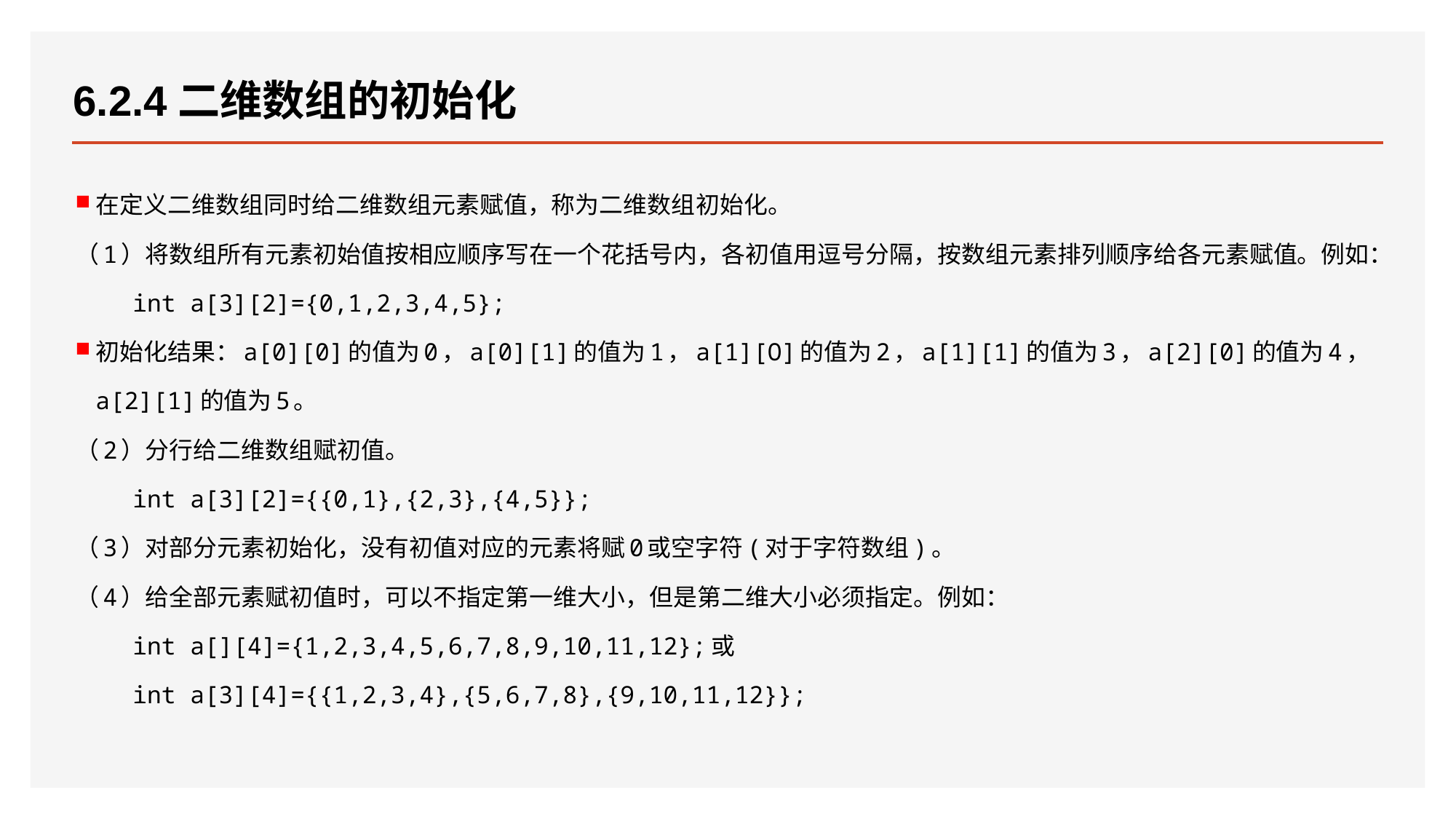

# 6.2.4二维数组的初始化
在定义二维数组同时给二维数组元素赋值，称为二维数组初始化。
（1）将数组所有元素初始值按相应顺序写在一个花括号内，各初值用逗号分隔，按数组元素排列顺序给各元素赋值。例如：
    int a[3][2]={0,1,2,3,4,5};
初始化结果：a[0][0]的值为0，a[0][1]的值为1，a[1][O]的值为2，a[1][1]的值为3，a[2][0]的值为4，a[2][1]的值为5。
（2）分行给二维数组赋初值。
    int a[3][2]={{0,1},{2,3},{4,5}};
（3）对部分元素初始化，没有初值对应的元素将赋0或空字符(对于字符数组)。
（4）给全部元素赋初值时，可以不指定第一维大小，但是第二维大小必须指定。例如：
    int a[][4]={1,2,3,4,5,6,7,8,9,10,11,12};或
    int a[3][4]={{1,2,3,4},{5,6,7,8},{9,10,11,12}};